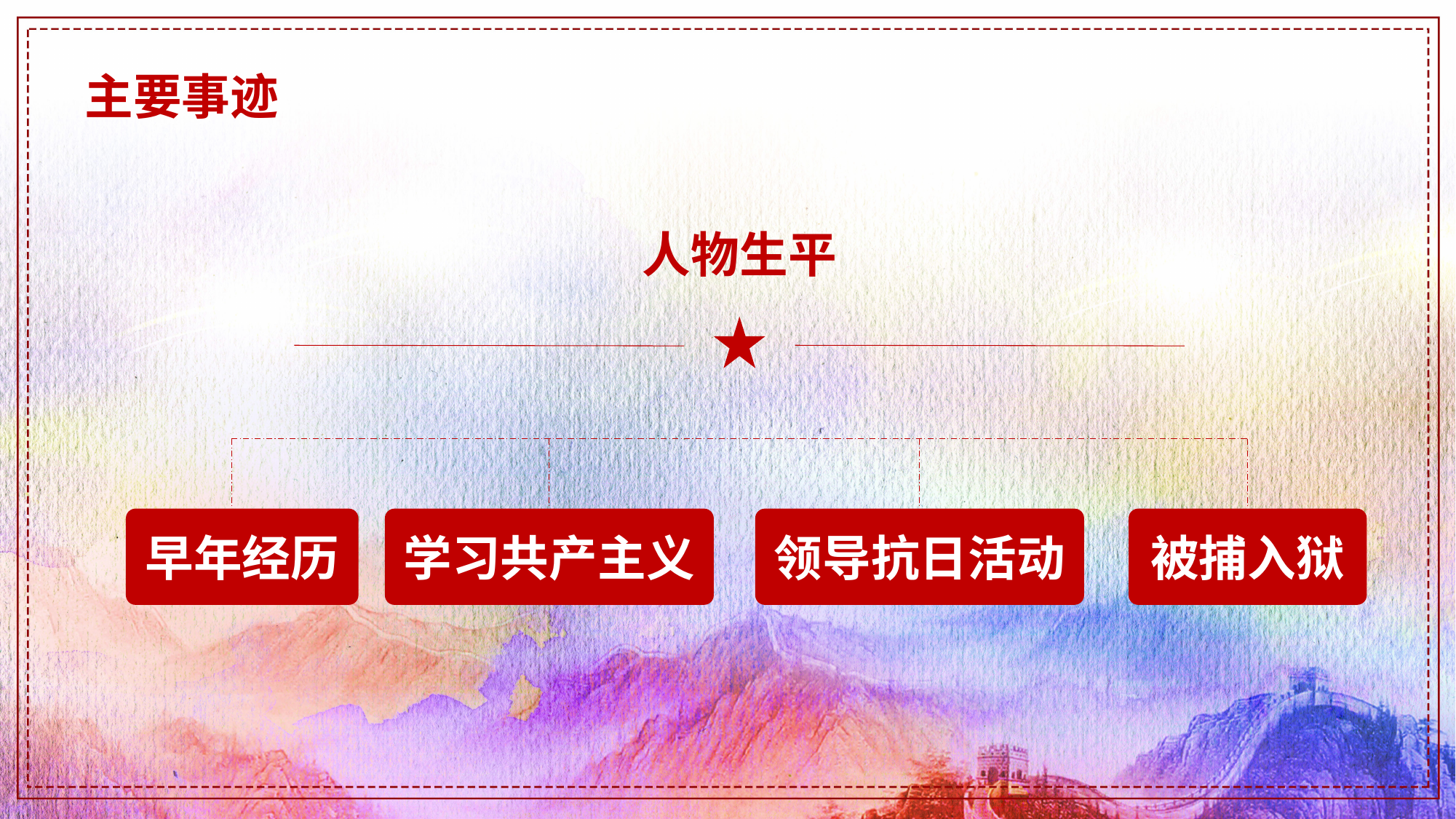

# 主要事迹
人物生平

学习共产主义
领导抗日活动
被捕入狱
早年经历